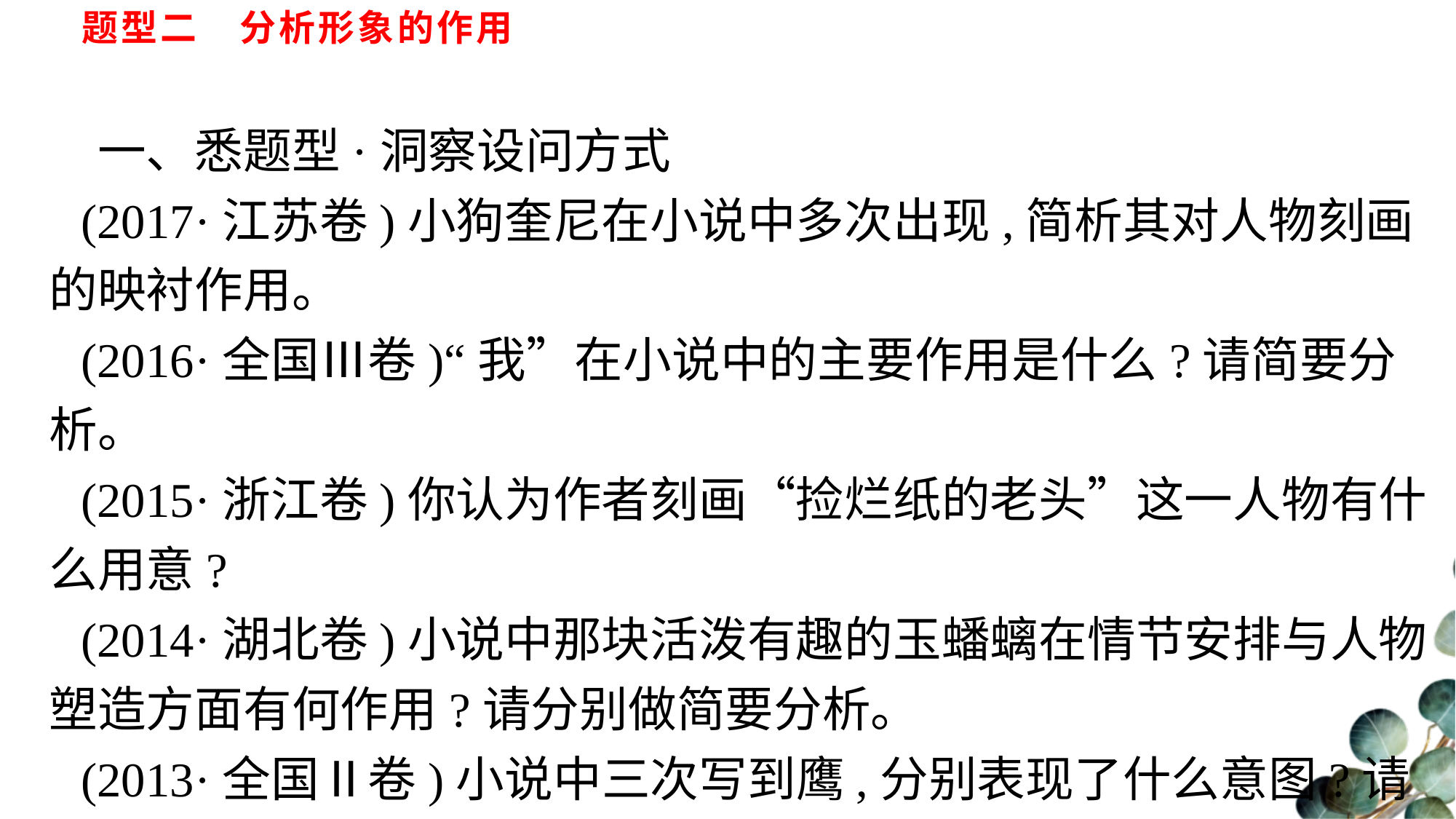

# 题型二　分析形象的作用
一、悉题型·洞察设问方式
(2017·江苏卷)小狗奎尼在小说中多次出现,简析其对人物刻画的映衬作用。
(2016·全国Ⅲ卷)“我”在小说中的主要作用是什么?请简要分析。
(2015·浙江卷)你认为作者刻画“捡烂纸的老头”这一人物有什么用意?
(2014·湖北卷)小说中那块活泼有趣的玉蟠螭在情节安排与人物塑造方面有何作用?请分别做简要分析。
(2013·全国Ⅱ卷)小说中三次写到鹰,分别表现了什么意图?请简要分析。